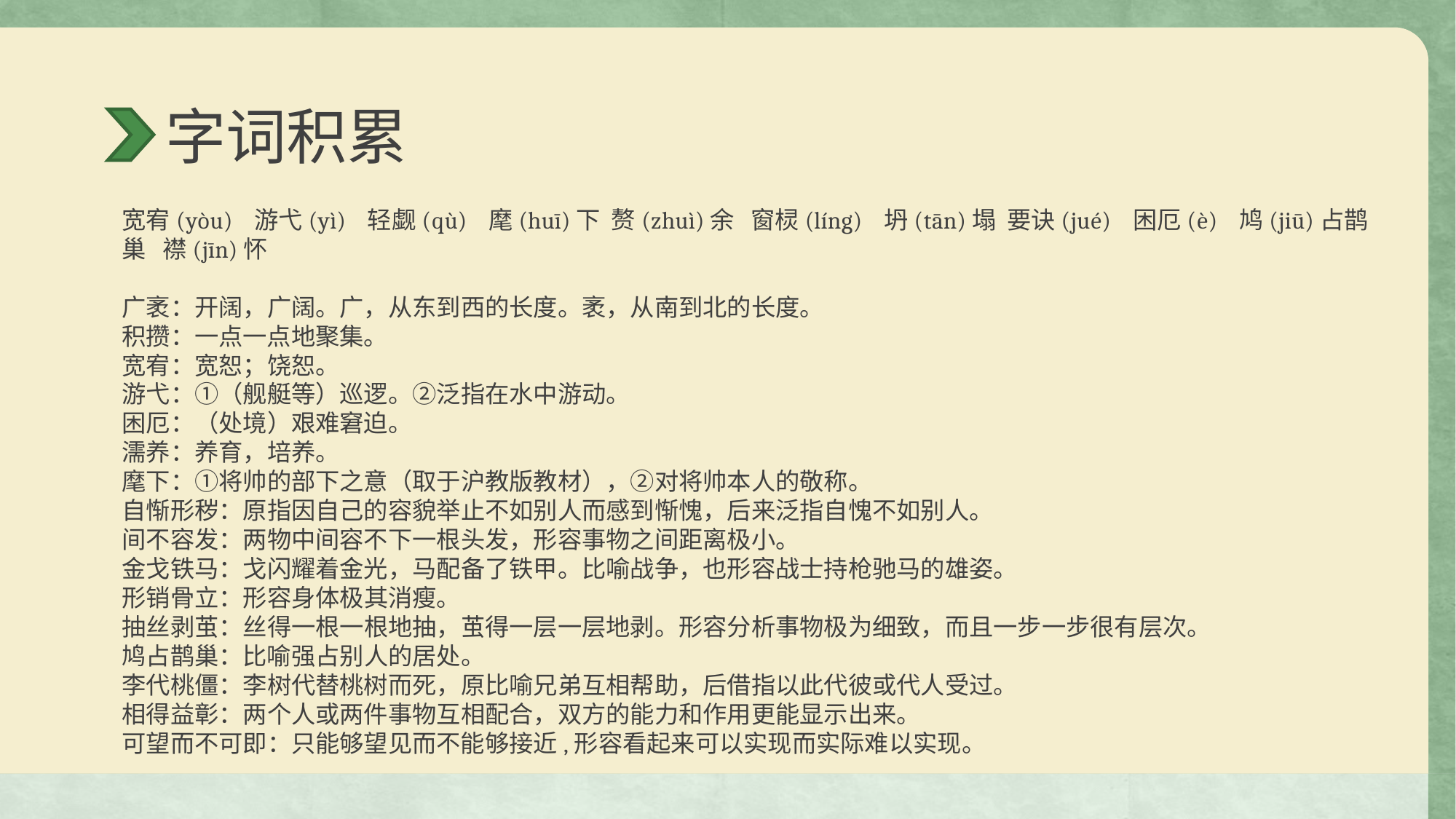

字词积累

宽宥(yòu)   游弋(yì)   轻觑(qù)   麾(huī)下  赘(zhuì)余   窗棂(líng)   坍(tān)塌  要诀(jué)   困厄(è)   鸠(jiū)占鹊巢   襟(jīn)怀

广袤：开阔，广阔。广，从东到西的长度。袤，从南到北的长度。
积攒：一点一点地聚集。
宽宥：宽恕；饶恕。
游弋：①（舰艇等）巡逻。②泛指在水中游动。
困厄：（处境）艰难窘迫。
濡养：养育，培养。
麾下：①将帅的部下之意（取于沪教版教材），②对将帅本人的敬称。
自惭形秽：原指因自己的容貌举止不如别人而感到惭愧，后来泛指自愧不如别人。
间不容发：两物中间容不下一根头发，形容事物之间距离极小。
金戈铁马：戈闪耀着金光，马配备了铁甲。比喻战争，也形容战士持枪驰马的雄姿。
形销骨立：形容身体极其消瘦。
抽丝剥茧：丝得一根一根地抽，茧得一层一层地剥。形容分析事物极为细致，而且一步一步很有层次。
鸠占鹊巢：比喻强占别人的居处。
李代桃僵：李树代替桃树而死，原比喻兄弟互相帮助，后借指以此代彼或代人受过。
相得益彰：两个人或两件事物互相配合，双方的能力和作用更能显示出来。
可望而不可即：只能够望见而不能够接近,形容看起来可以实现而实际难以实现。